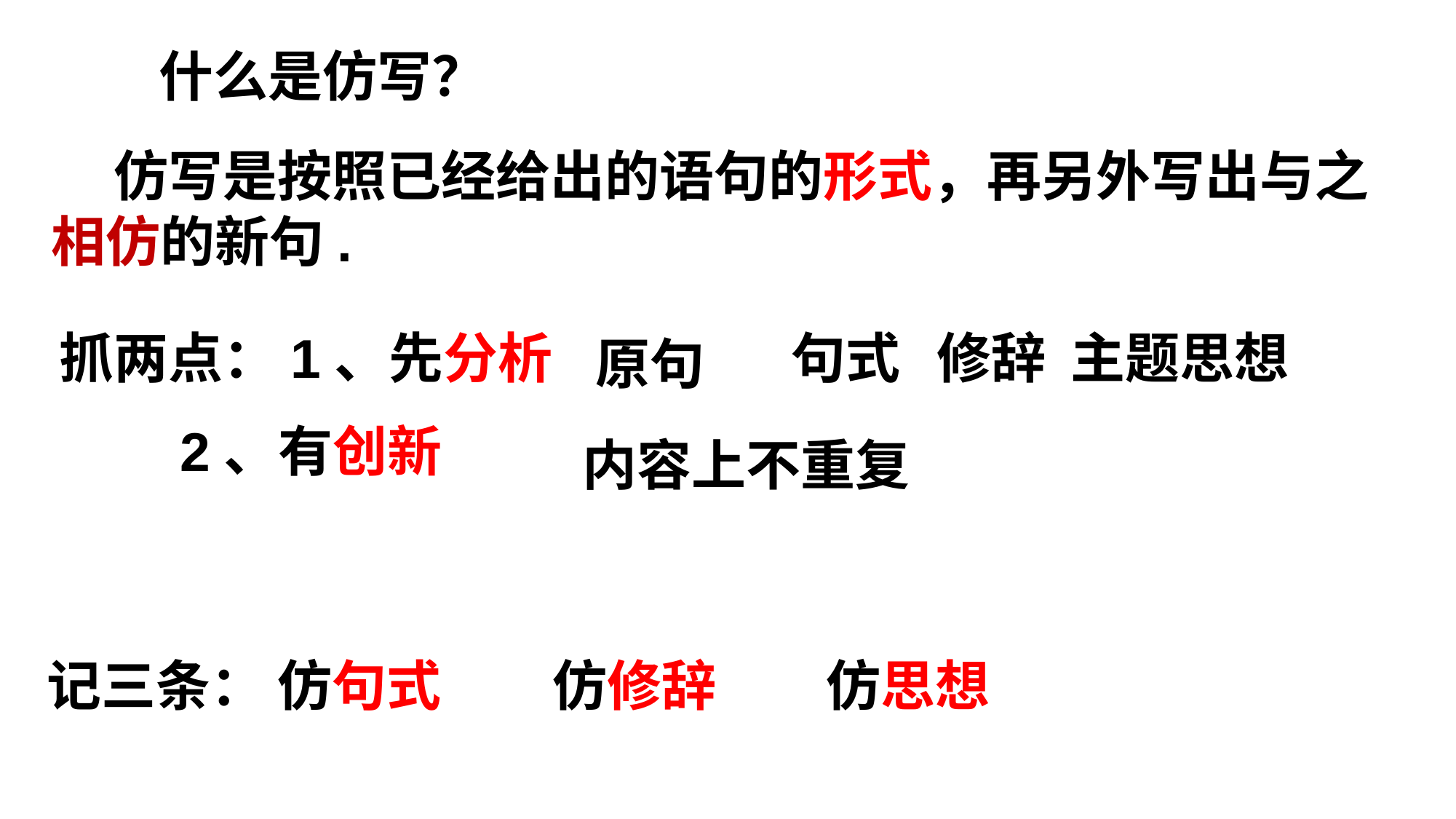

什么是仿写？

    仿写是按照已经给出的语句的形式，再另外写出与之相仿的新句.
句式   修辞  主题思想
抓两点：1、先分析
        2、有创新
原句
内容上不重复
记三条： 仿句式         仿修辞         仿思想